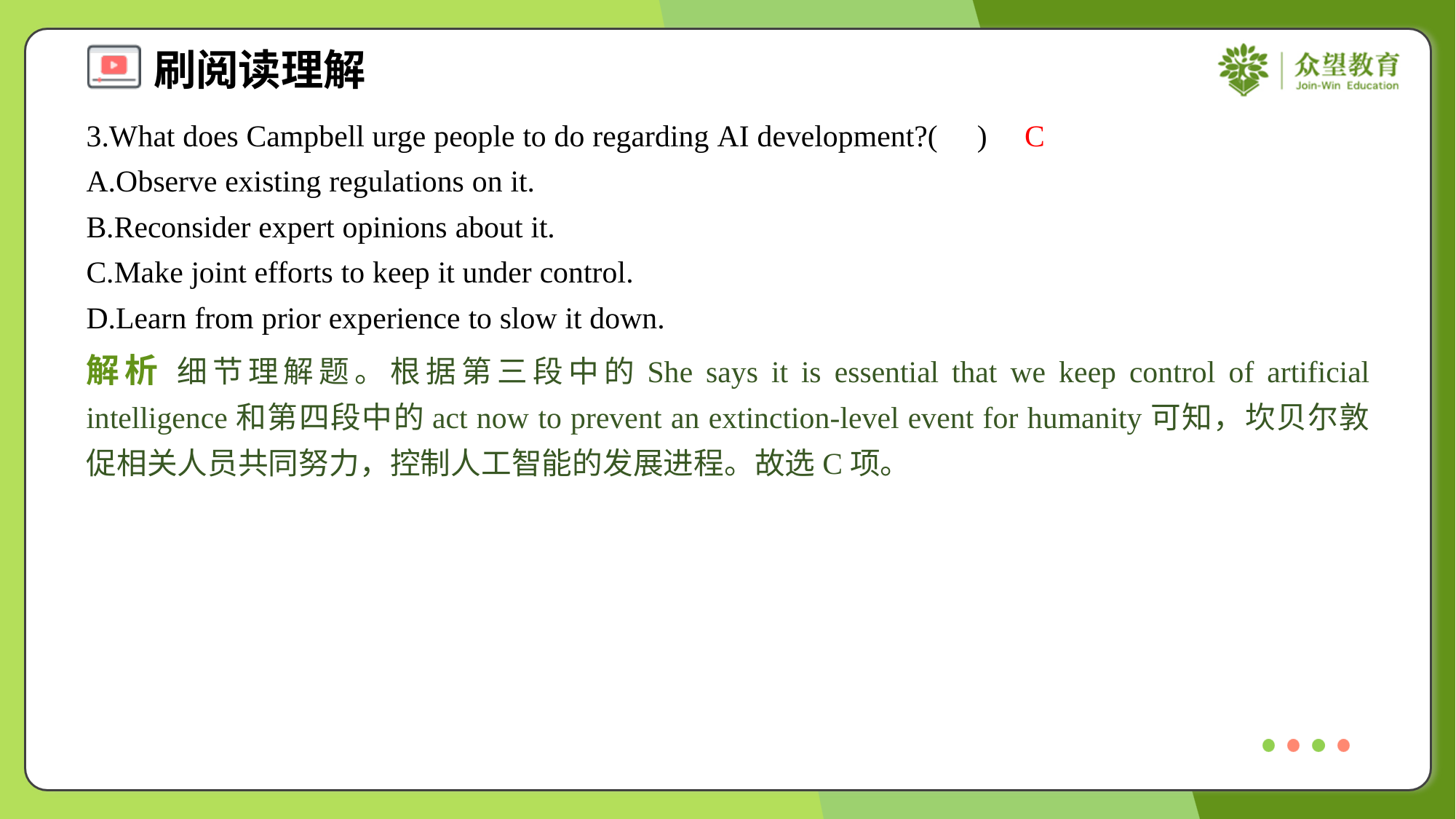

3.What does Campbell urge people to do regarding AI development?(     )
C
A.Observe existing regulations on it.
B.Reconsider expert opinions about it.
C.Make joint efforts to keep it under control.
D.Learn from prior experience to slow it down.
解析 细节理解题。根据第三段中的She says it is essential that we keep control of artificial intelligence和第四段中的act now to prevent an extinction-level event for humanity可知，坎贝尔敦促相关人员共同努力，控制人工智能的发展进程。故选C项。